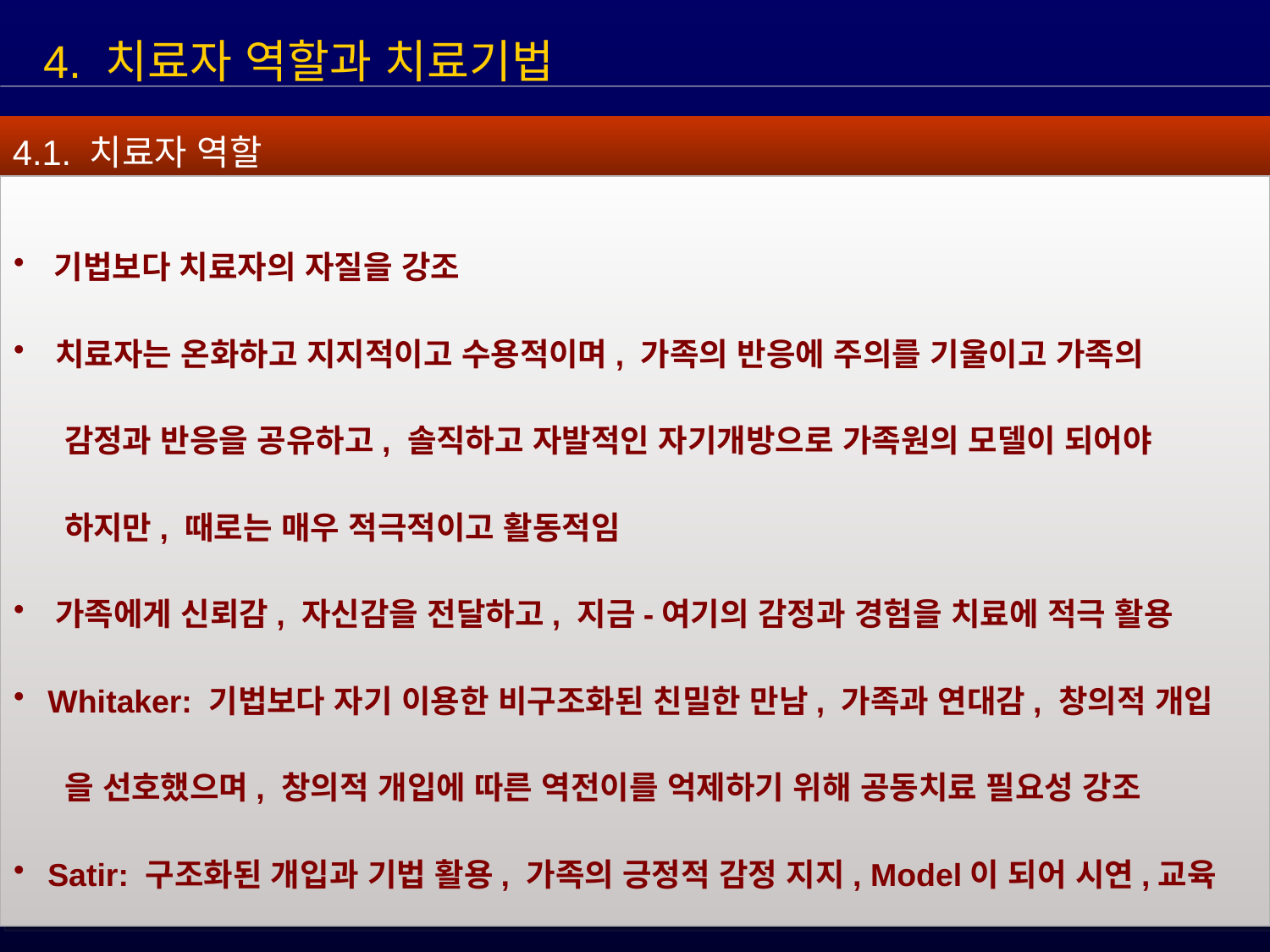

4. 치료자 역할과 치료기법

4.1. 치료자 역할
 기법보다 치료자의 자질을 강조
 치료자는 온화하고 지지적이고 수용적이며, 가족의 반응에 주의를 기울이고 가족의
  감정과 반응을 공유하고, 솔직하고 자발적인 자기개방으로 가족원의 모델이 되어야
  하지만, 때로는 매우 적극적이고 활동적임
 가족에게 신뢰감, 자신감을 전달하고, 지금-여기의 감정과 경험을 치료에 적극 활용
 Whitaker: 기법보다 자기 이용한 비구조화된 친밀한 만남, 가족과 연대감, 창의적 개입
  을 선호했으며, 창의적 개입에 따른 역전이를 억제하기 위해 공동치료 필요성 강조
 Satir: 구조화된 개입과 기법 활용, 가족의 긍정적 감정 지지, Model이 되어 시연,교육